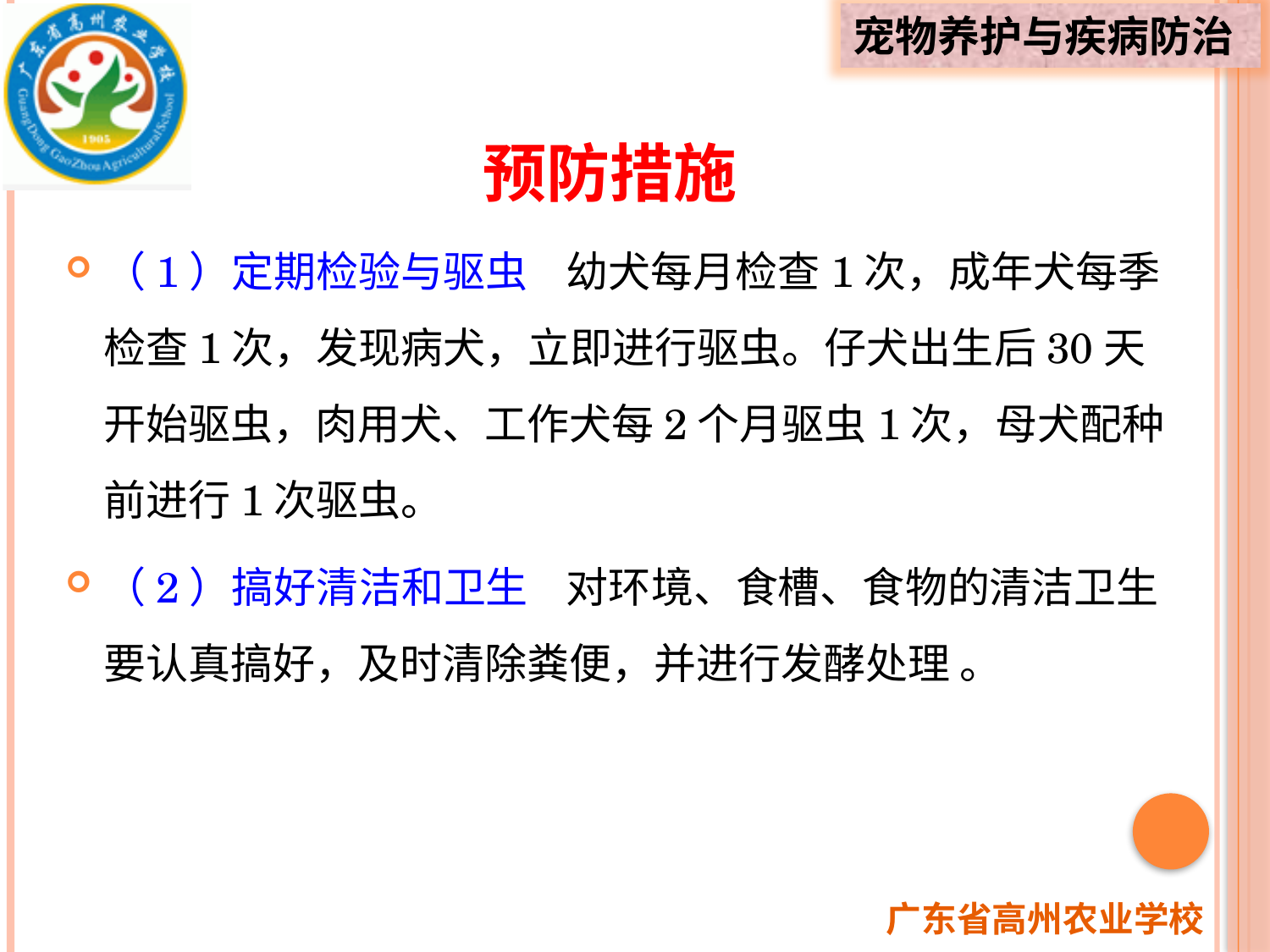

预防措施
（1）定期检验与驱虫    幼犬每月检查1次，成年犬每季检查1次，发现病犬，立即进行驱虫。仔犬出生后30天开始驱虫，肉用犬、工作犬每2个月驱虫1次，母犬配种前进行1次驱虫。
（2）搞好清洁和卫生    对环境、食槽、食物的清洁卫生要认真搞好，及时清除粪便，并进行发酵处理 。